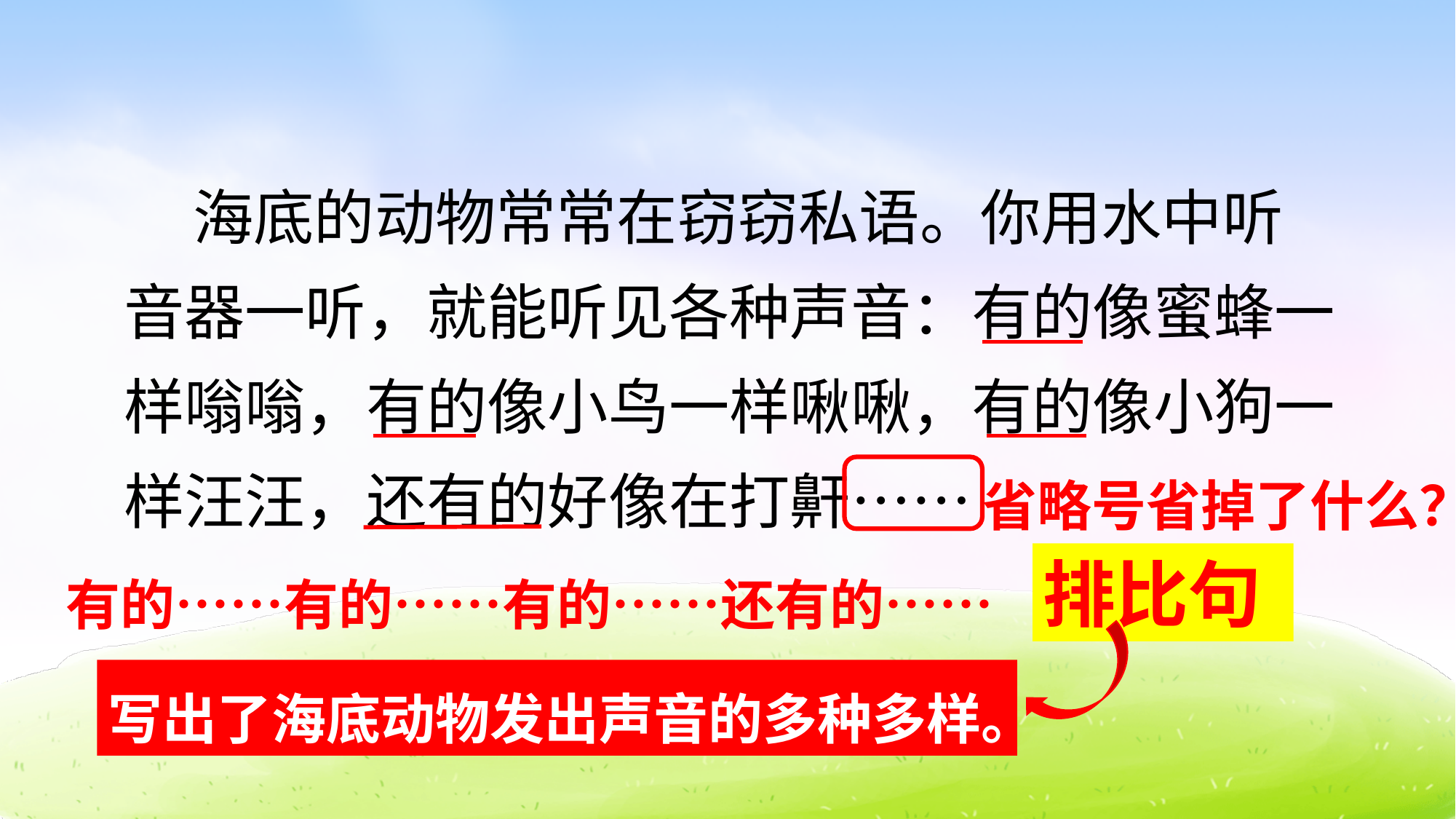

海底的动物常常在窃窃私语。你用水中听音器一听，就能听见各种声音：有的像蜜蜂一样嗡嗡，有的像小鸟一样啾啾，有的像小狗一样汪汪，还有的好像在打鼾……
省略号省掉了什么？

排比句
有的……有的……有的……还有的……

写出了海底动物发出声音的多种多样。